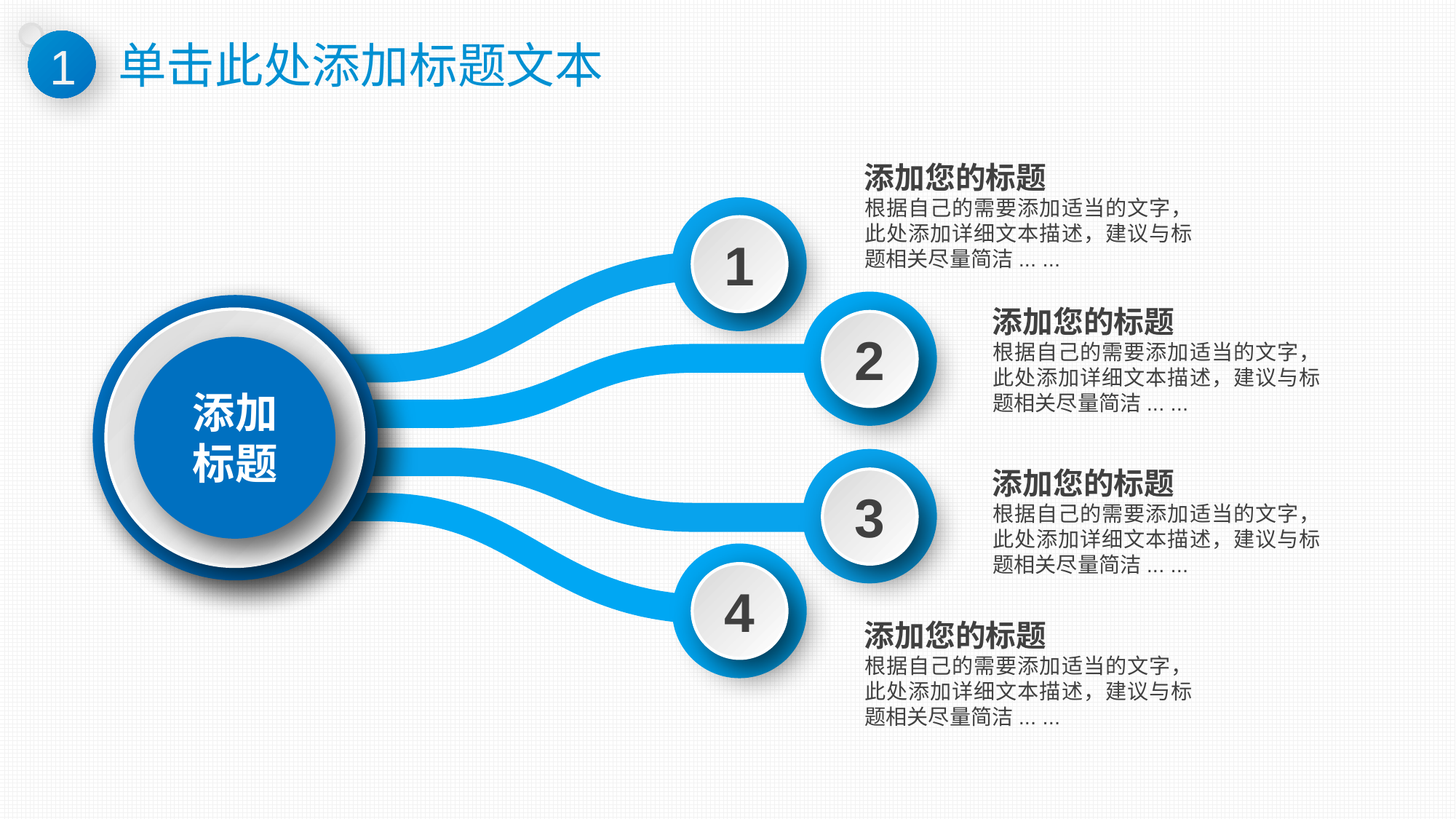

1
# 单击此处添加标题文本
添加您的标题
根据自己的需要添加适当的文字，此处添加详细文本描述，建议与标题相关尽量简洁... ...

1

添加您的标题

2
根据自己的需要添加适当的文字，此处添加详细文本描述，建议与标题相关尽量简洁... ...

添加
标题

添加您的标题

3

根据自己的需要添加适当的文字，此处添加详细文本描述，建议与标题相关尽量简洁... ...

4
添加您的标题
根据自己的需要添加适当的文字，此处添加详细文本描述，建议与标题相关尽量简洁... ...